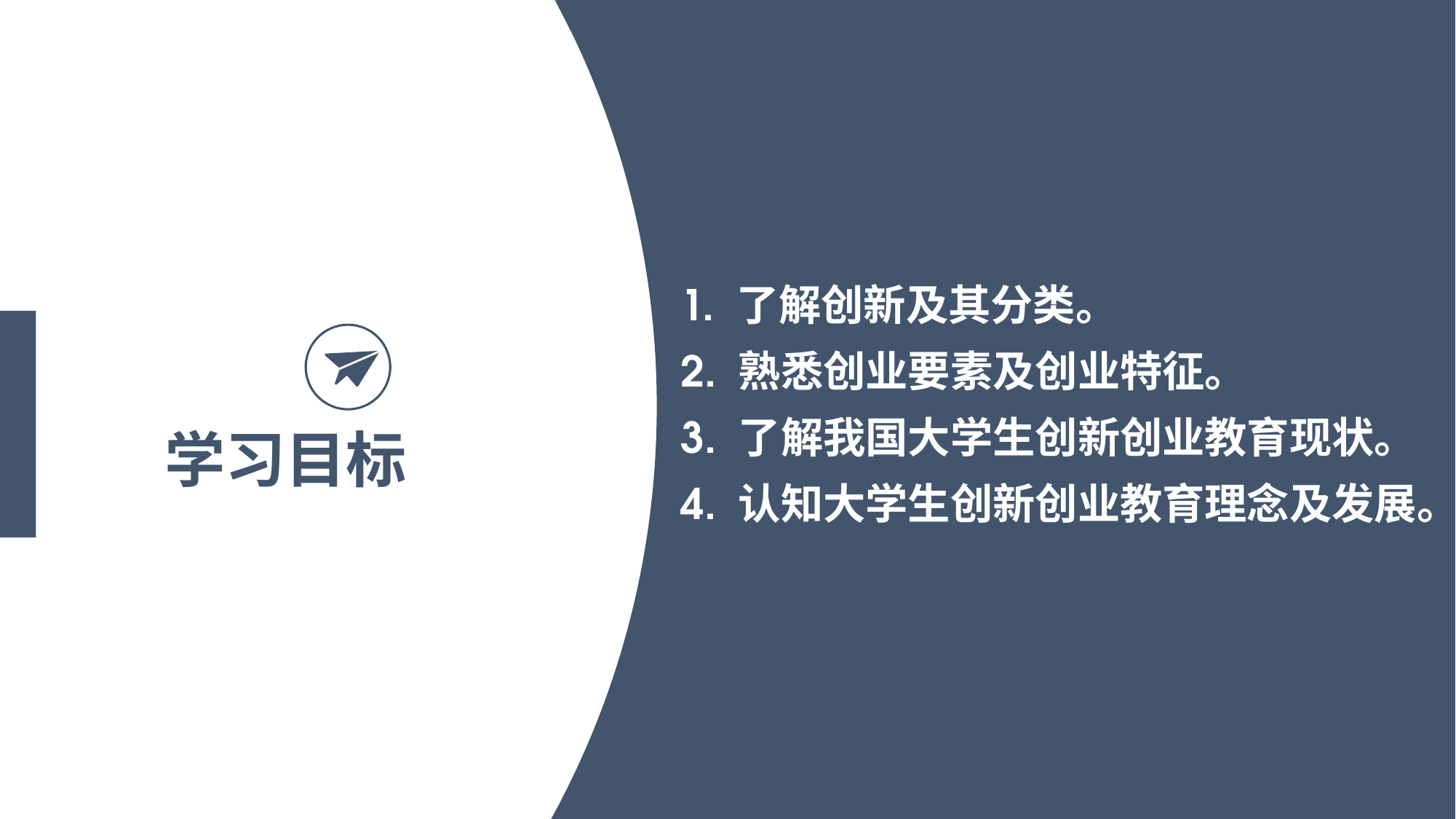

1. 了解创新及其分类。
2. 熟悉创业要素及创业特征。
3. 了解我国大学生创新创业教育现状。
4. 认知大学生创新创业教育理念及发展。

学习目标